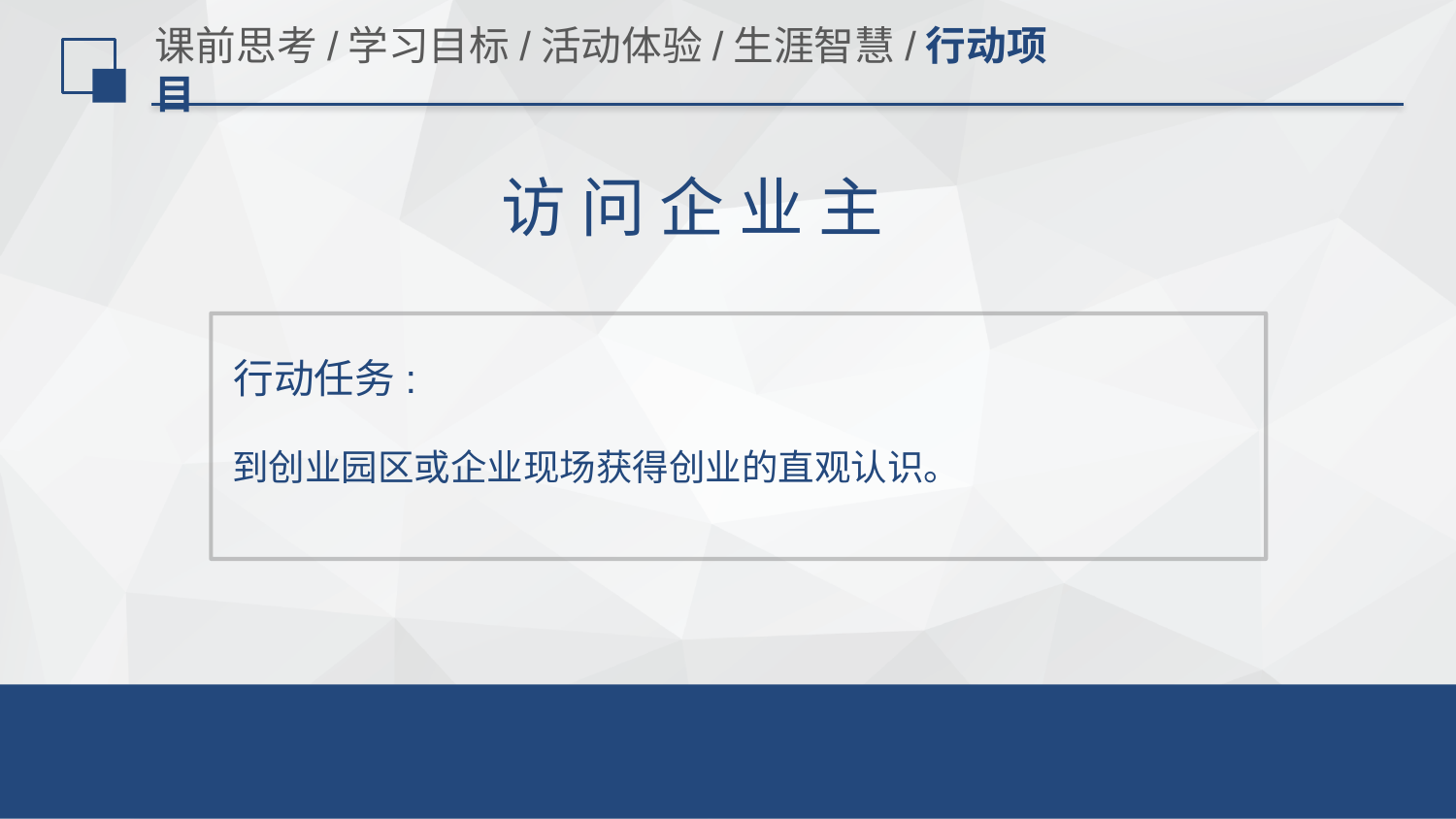

# 课前思考/学习目标/活动体验/生涯智慧/行动项目
访 问 企 业 主

行动任务:
到创业园区或企业现场获得创业的直观认识。